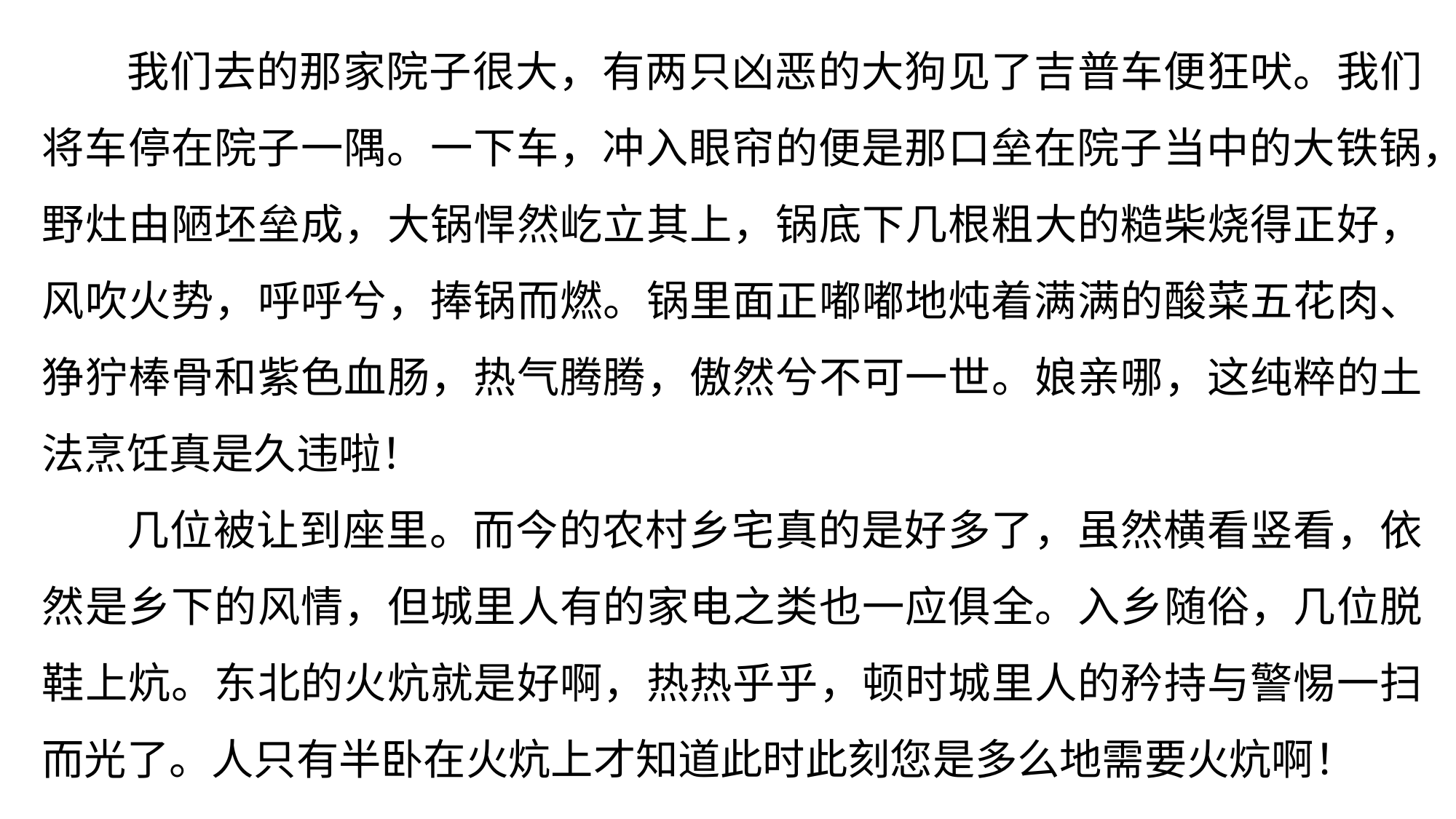

我们去的那家院子很大，有两只凶恶的大狗见了吉普车便狂吠。我们将车停在院子一隅。一下车，冲入眼帘的便是那口垒在院子当中的大铁锅，野灶由陋坯垒成，大锅悍然屹立其上，锅底下几根粗大的糙柴烧得正好，风吹火势，呼呼兮，捧锅而燃。锅里面正嘟嘟地炖着满满的酸菜五花肉、狰狞棒骨和紫色血肠，热气腾腾，傲然兮不可一世。娘亲哪，这纯粹的土法烹饪真是久违啦！
几位被让到座里。而今的农村乡宅真的是好多了，虽然横看竖看，依然是乡下的风情，但城里人有的家电之类也一应俱全。入乡随俗，几位脱鞋上炕。东北的火炕就是好啊，热热乎乎，顿时城里人的矜持与警惕一扫而光了。人只有半卧在火炕上才知道此时此刻您是多么地需要火炕啊！